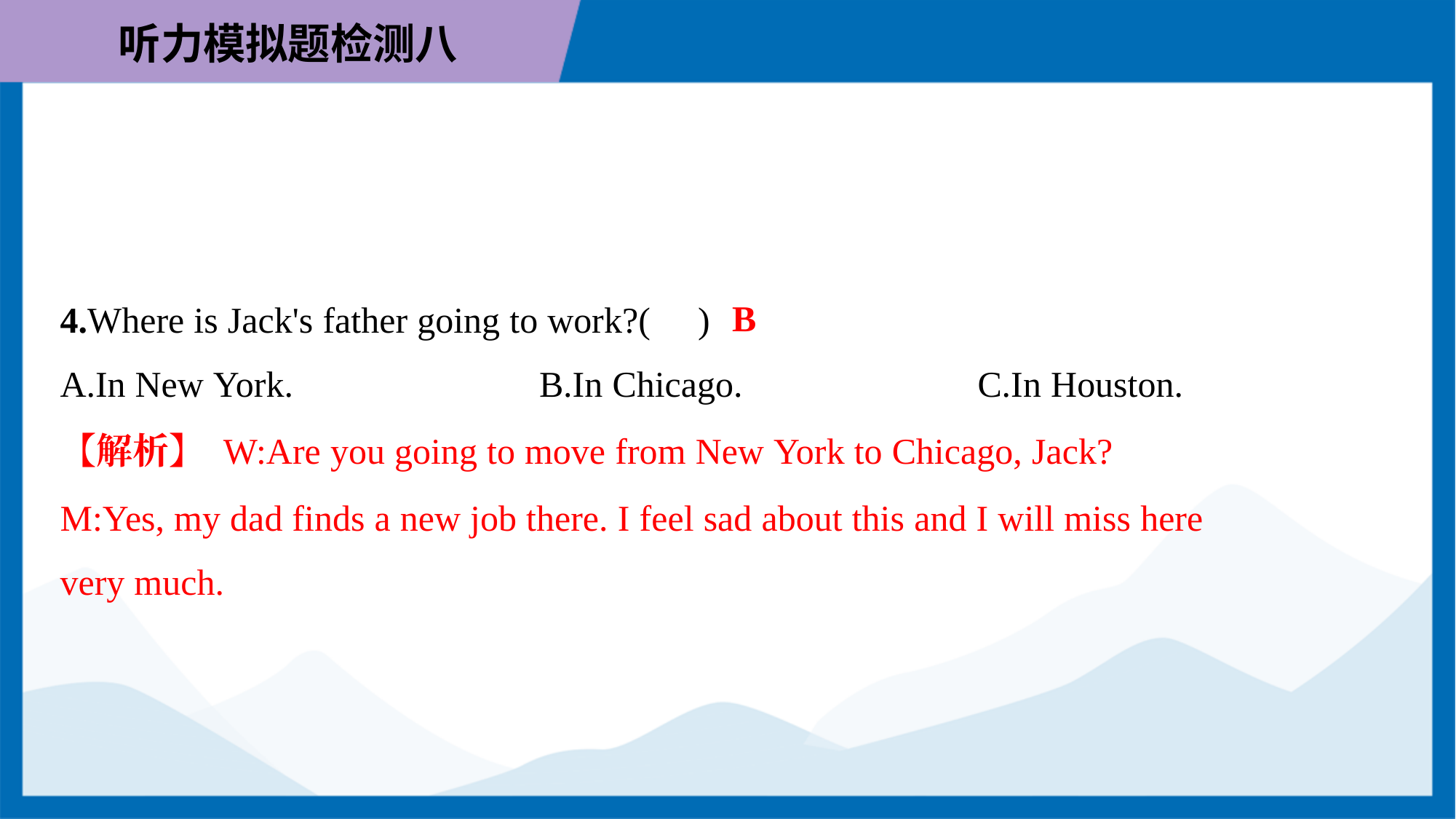

B
4.Where is Jack's father going to work?(     )
A.In New York.	B.In Chicago.	C.In Houston.
【解析】 W:Are you going to move from New York to Chicago, Jack?
M:Yes, my dad finds a new job there. I feel sad about this and I will miss here
very much.